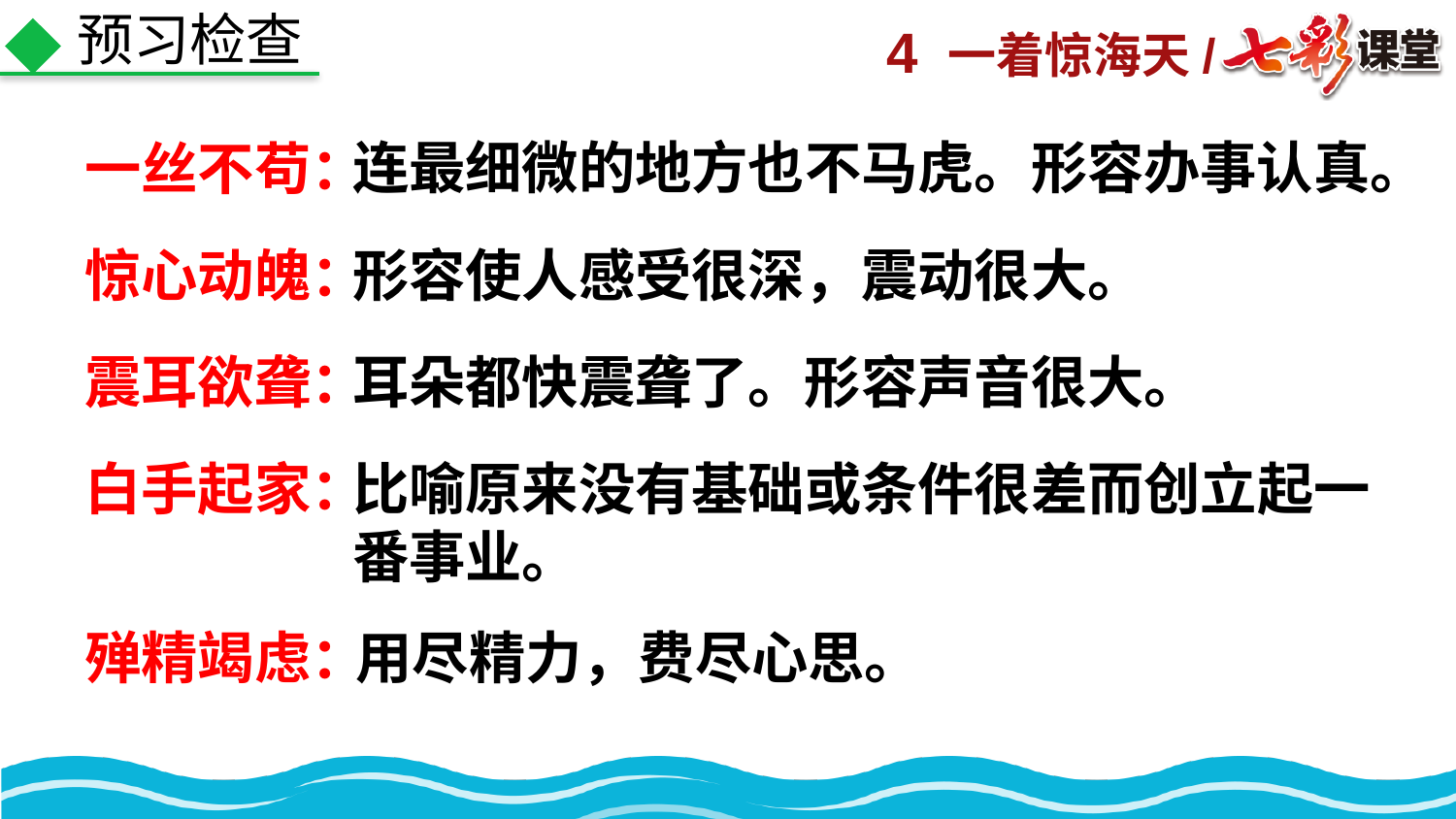

预习检查

连最细微的地方也不马虎。形容办事认真。
一丝不苟：
惊心动魄：
形容使人感受很深，震动很大。
震耳欲聋：
耳朵都快震聋了。形容声音很大。
白手起家：
比喻原来没有基础或条件很差而创立起一番事业。
殚精竭虑：
用尽精力，费尽心思。